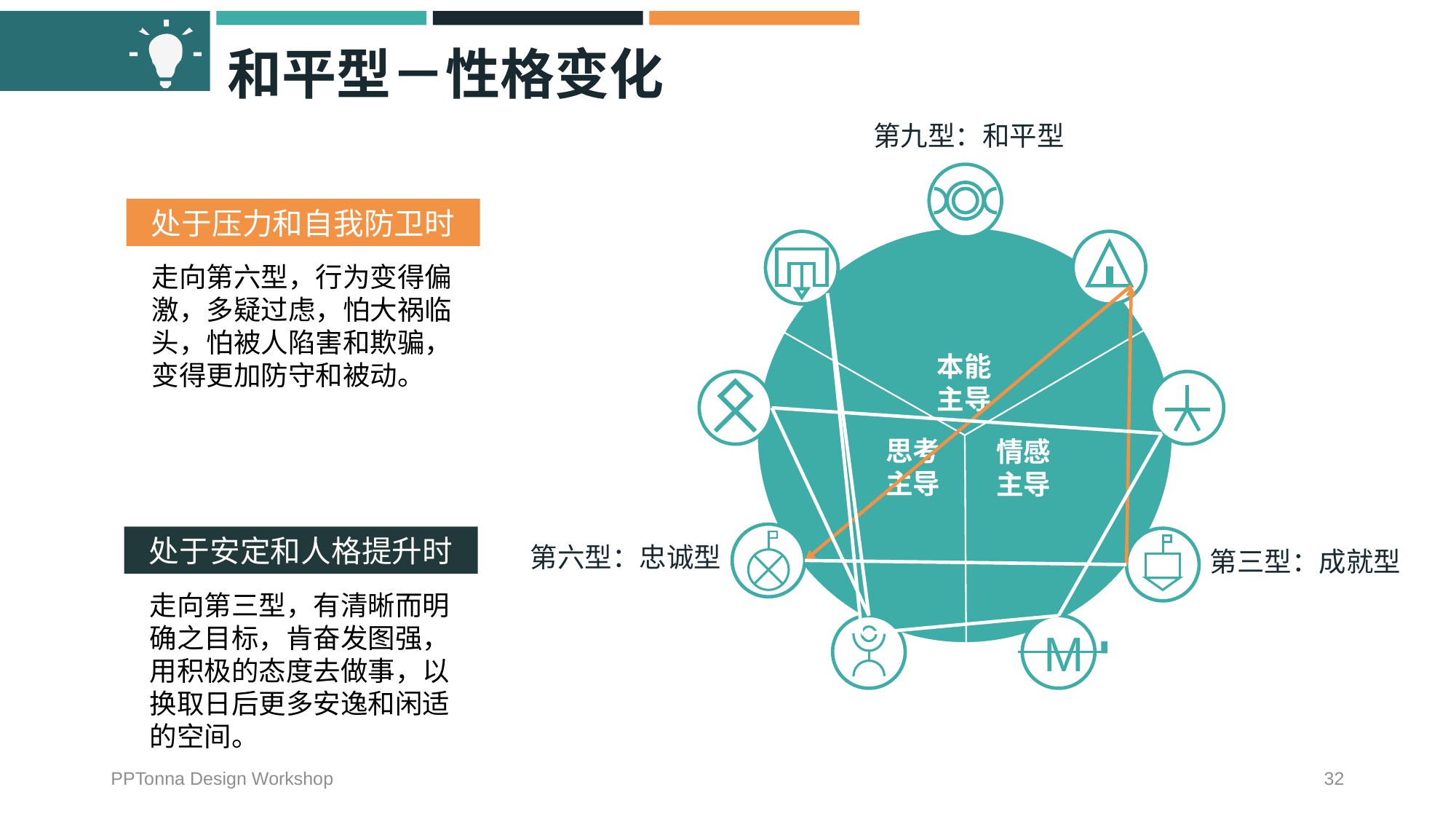

# 和平型－性格变化
第九型：和平型

本能主导

思考主导
情感主导

第六型：忠诚型
第三型：成就型

M

处于压力和自我防卫时
走向第六型，行为变得偏激，多疑过虑，怕大祸临头，怕被人陷害和欺骗，变得更加防守和被动。
处于安定和人格提升时
走向第三型，有清晰而明确之目标，肯奋发图强，用积极的态度去做事，以换取日后更多安逸和闲适的空间。
PPTonna Design Workshop
32